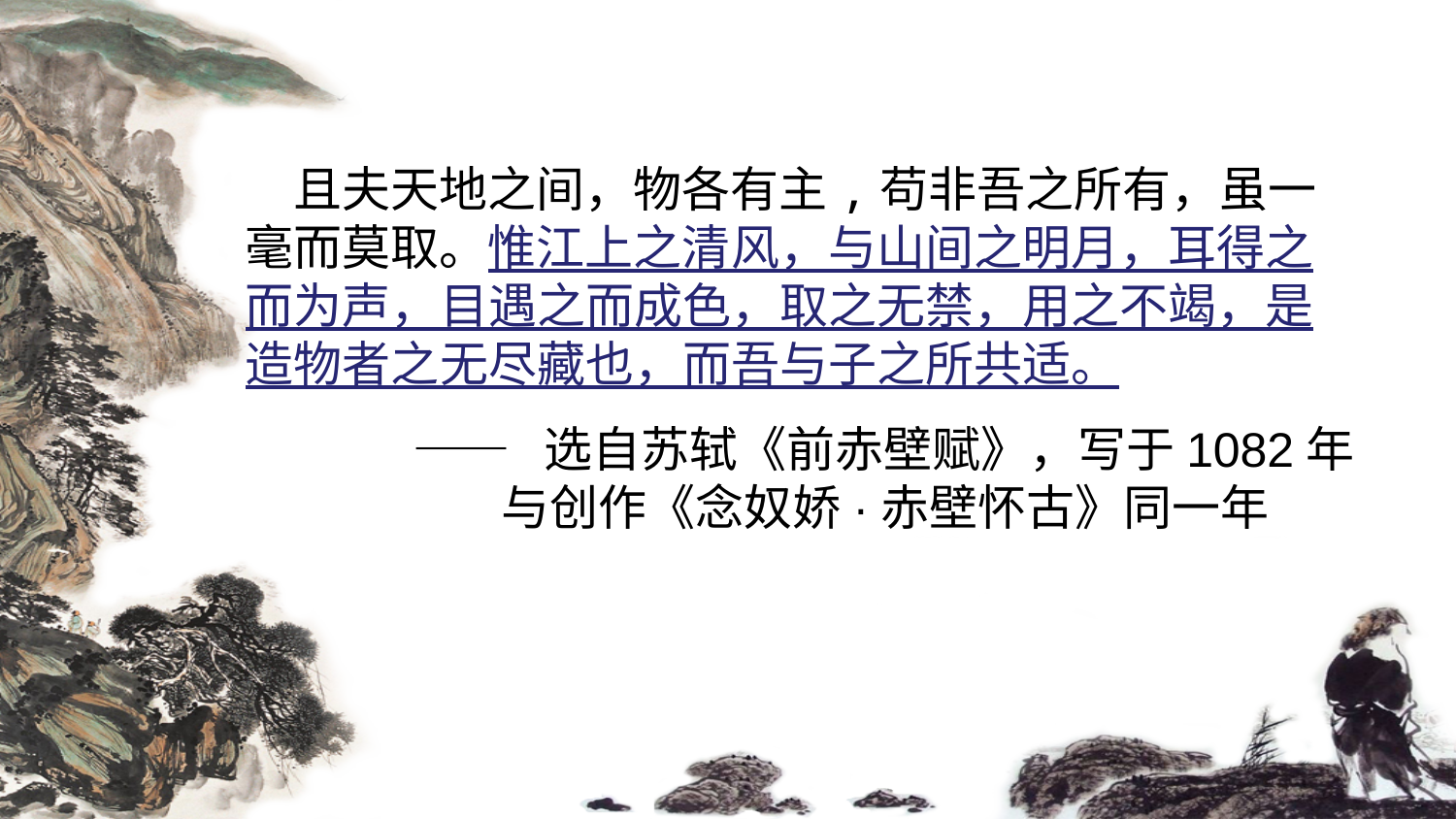

且夫天地之间，物各有主,苟非吾之所有，虽一毫而莫取。惟江上之清风，与山间之明月，耳得之而为声，目遇之而成色，取之无禁，用之不竭，是造物者之无尽藏也，而吾与子之所共适。

——  选自苏轼《前赤壁赋》，写于1082年
       与创作《念奴娇·赤壁怀古》同一年